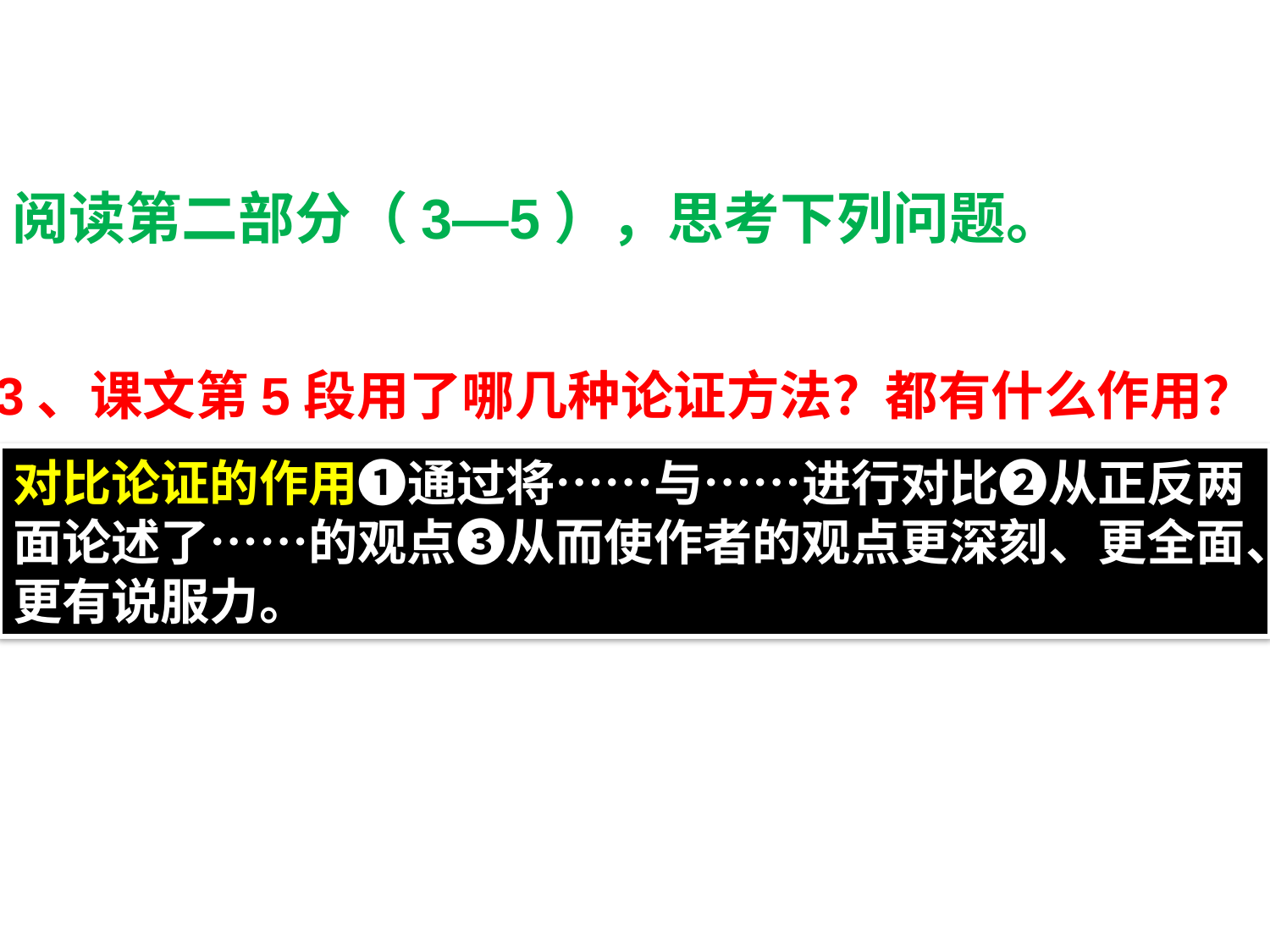

阅读第二部分（3—5），思考下列问题。
3、课文第5段用了哪几种论证方法？都有什么作用？
对比论证的作用❶通过将……与……进行对比❷从正反两面论述了……的观点❸从而使作者的观点更深刻、更全面、更有说服力。